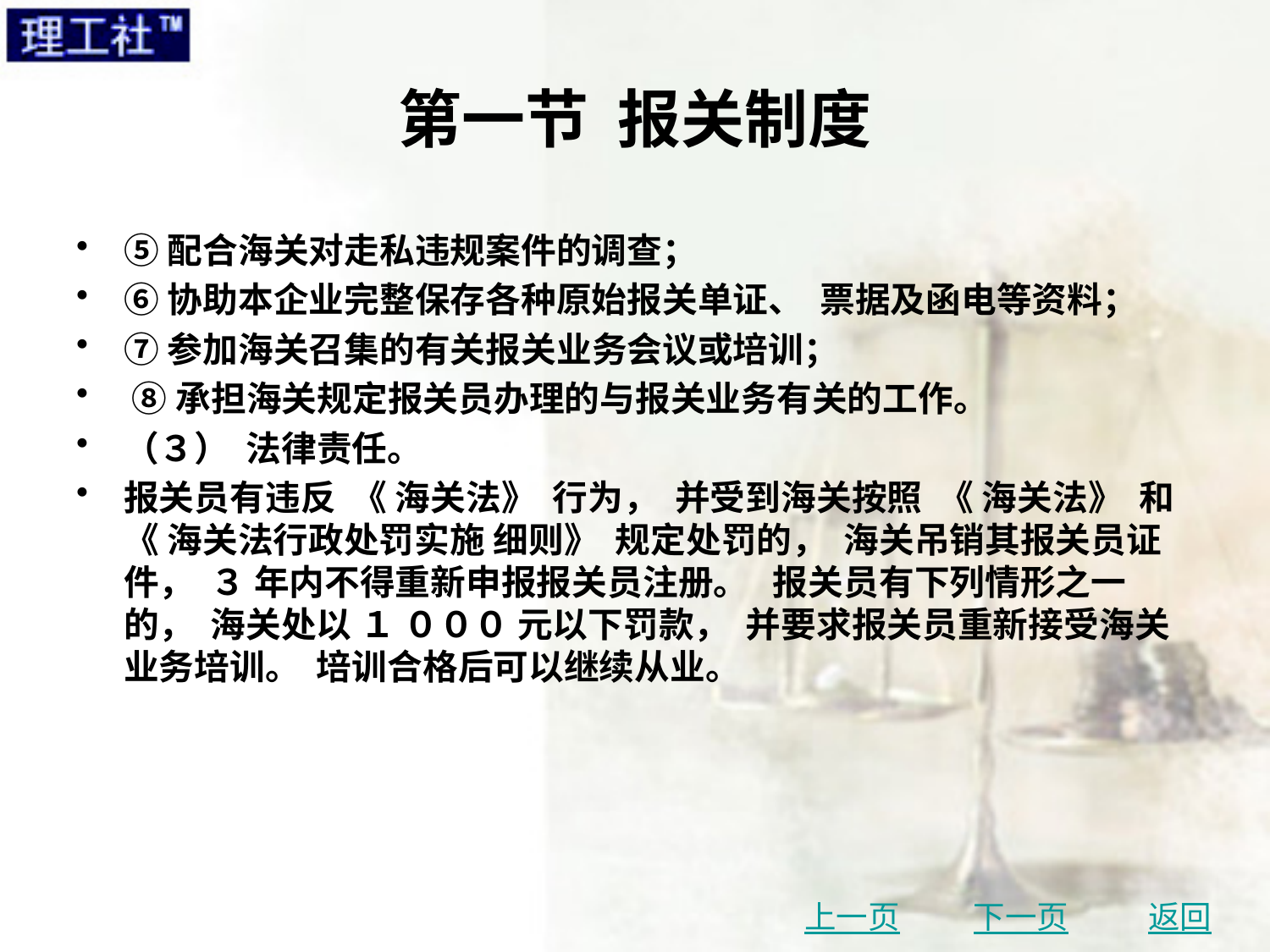

# 第一节  报关制度
⑤配合海关对走私违规案件的调查；
⑥协助本企业完整保存各种原始报关单证、  票据及函电等资料；
⑦参加海关召集的有关报关业务会议或培训；
 ⑧承担海关规定报关员办理的与报关业务有关的工作。
（３）  法律责任。
报关员有违反  《 海关法》  行为，  并受到海关按照  《 海关法》  和  《 海关法行政处罚实施 细则》  规定处罚的，  海关吊销其报关员证件，  ３ 年内不得重新申报报关员注册。   报关员有下列情形之一的，  海关处以 １ ０００ 元以下罚款，  并要求报关员重新接受海关业务培训。  培训合格后可以继续从业。

上一页
下一页
返回